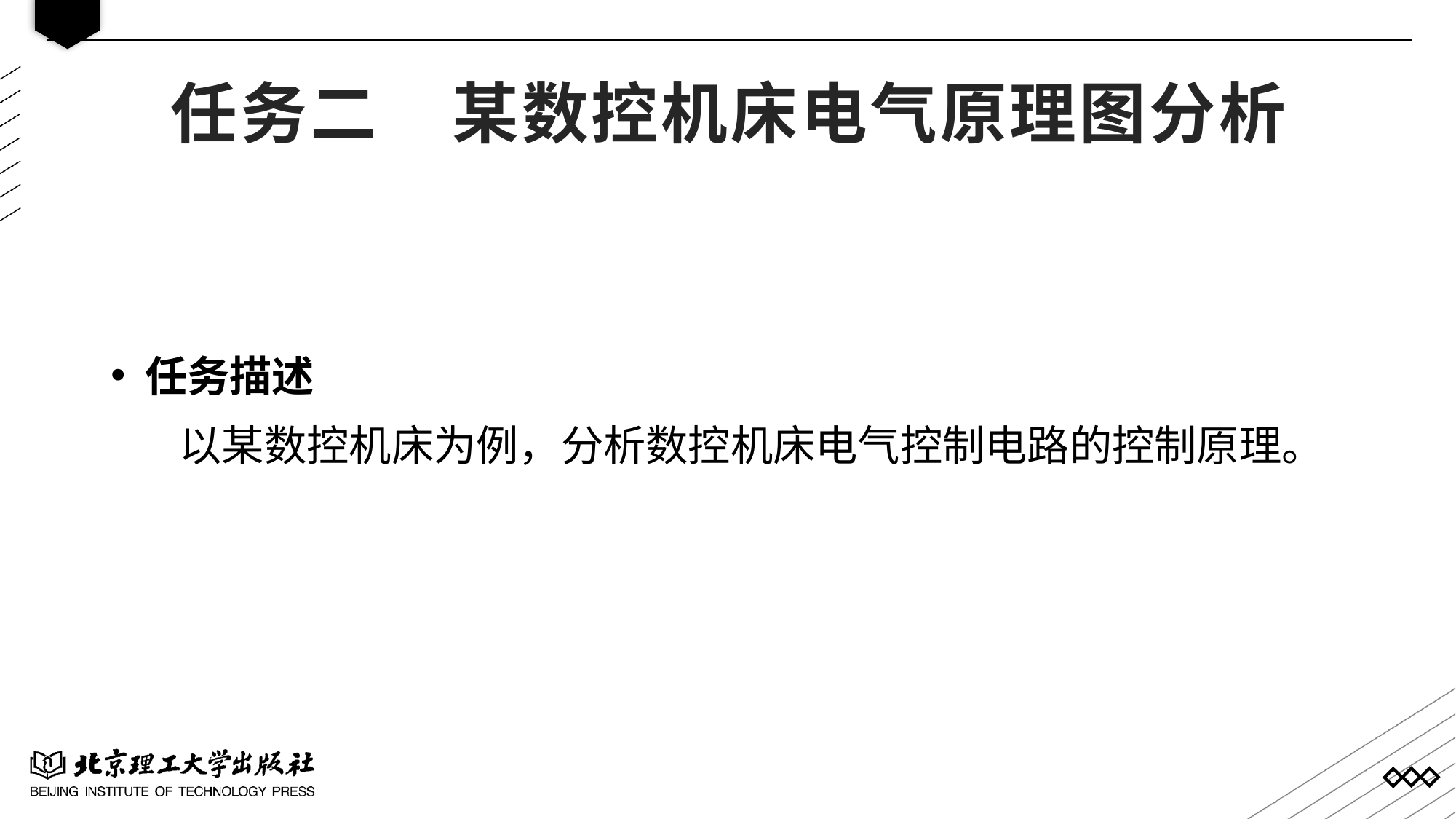

# 任务二    某数控机床电气原理图分析
任务描述
以某数控机床为例，分析数控机床电气控制电路的控制原理。